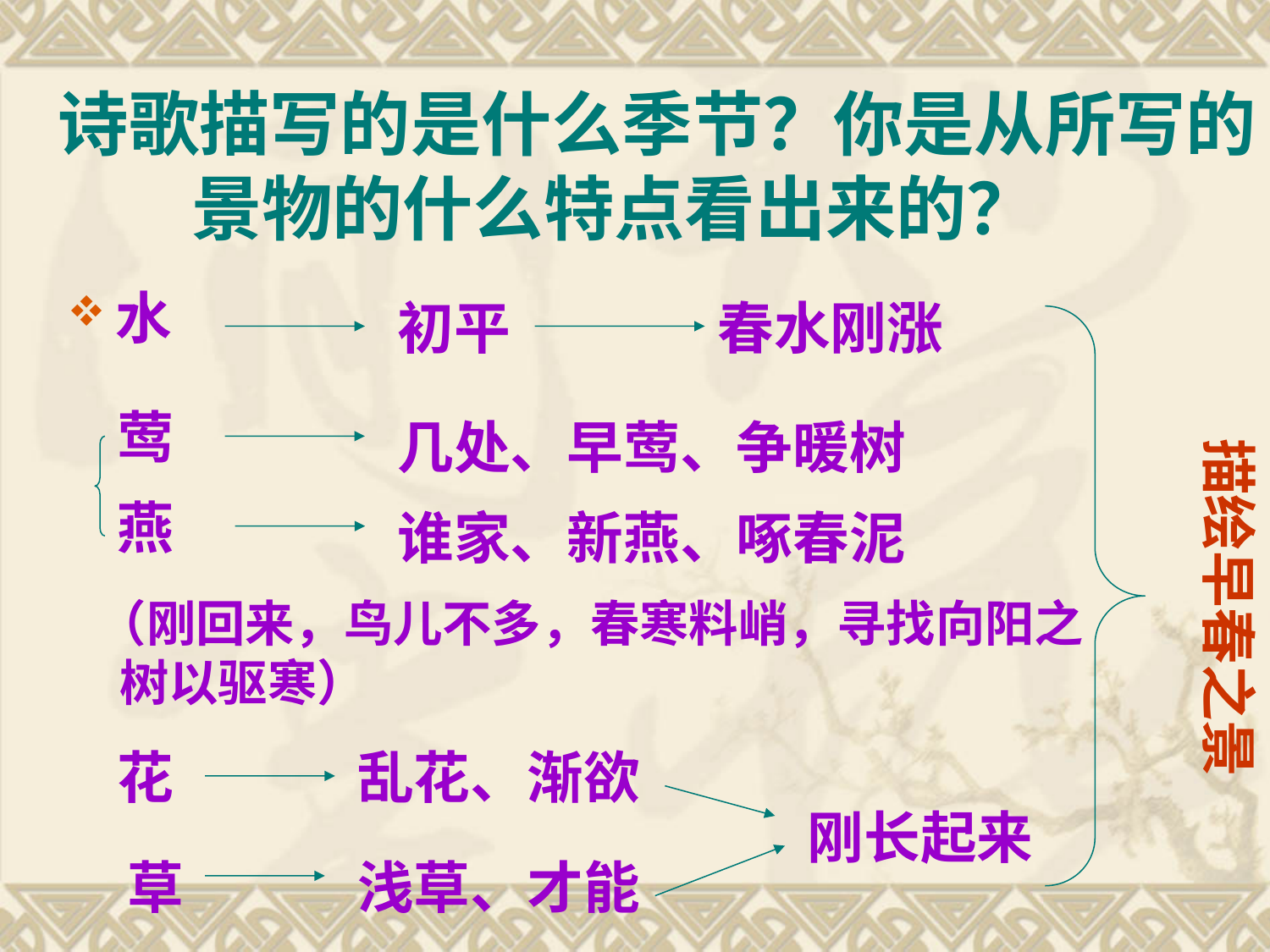

# 诗歌描写的是什么季节？你是从所写的景物的什么特点看出来的？
水
初平
春水刚涨

莺

几处、早莺、争暖树
描绘早春之景

燕
谁家、新燕、啄春泥

（刚回来，鸟儿不多，春寒料峭，寻找向阳之      树以驱寒）
花
乱花、渐欲

刚长起来
草
浅草、才能